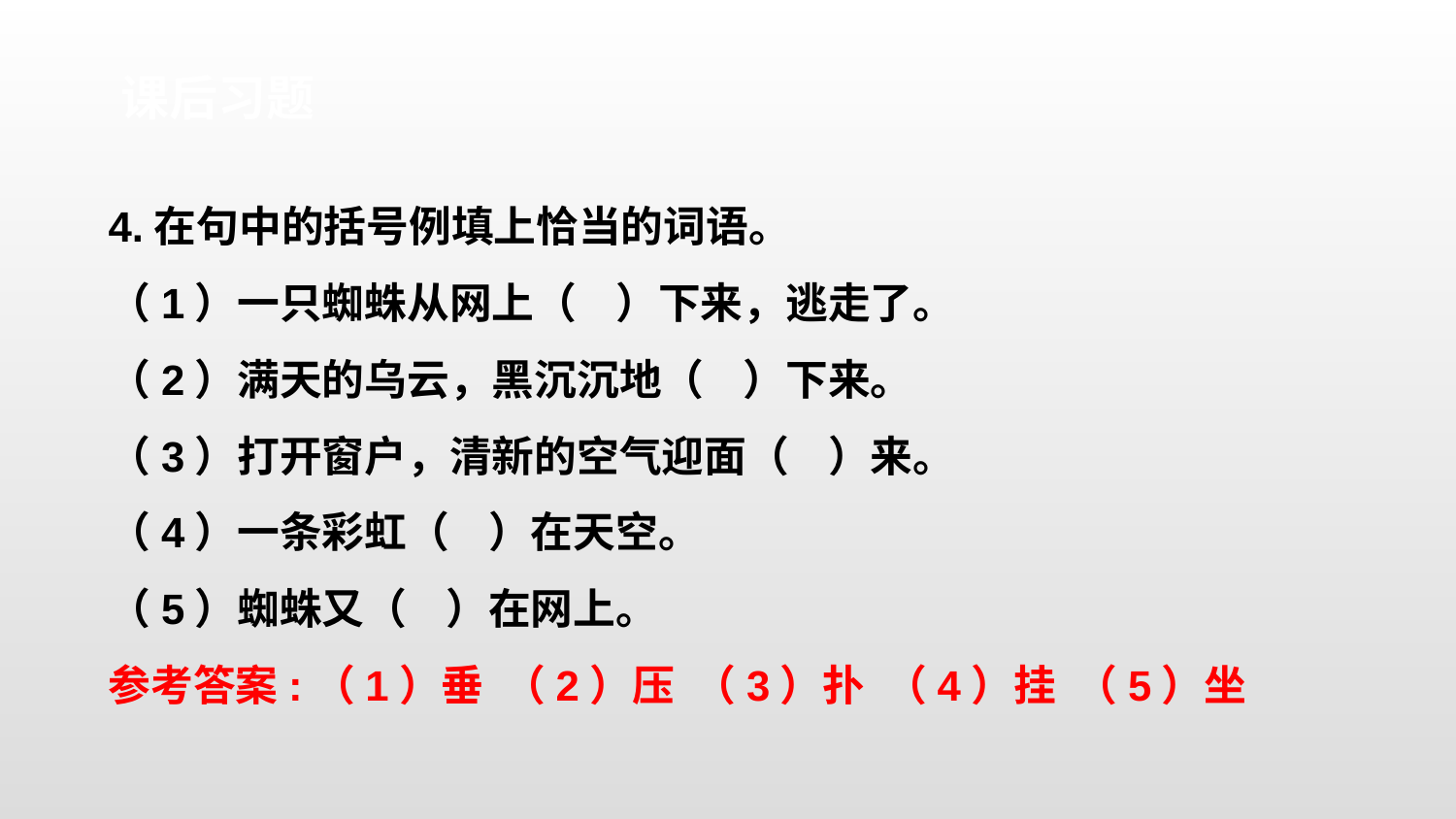

课后习题

4.在句中的括号例填上恰当的词语。
（1）一只蜘蛛从网上（    ）下来，逃走了。
（2）满天的乌云，黑沉沉地（    ）下来。
（3）打开窗户，清新的空气迎面（    ）来。
（4）一条彩虹（    ）在天空。
（5）蜘蛛又（    ）在网上。
参考答案:（1）垂  （2）压  （3）扑  （4）挂  （5）坐